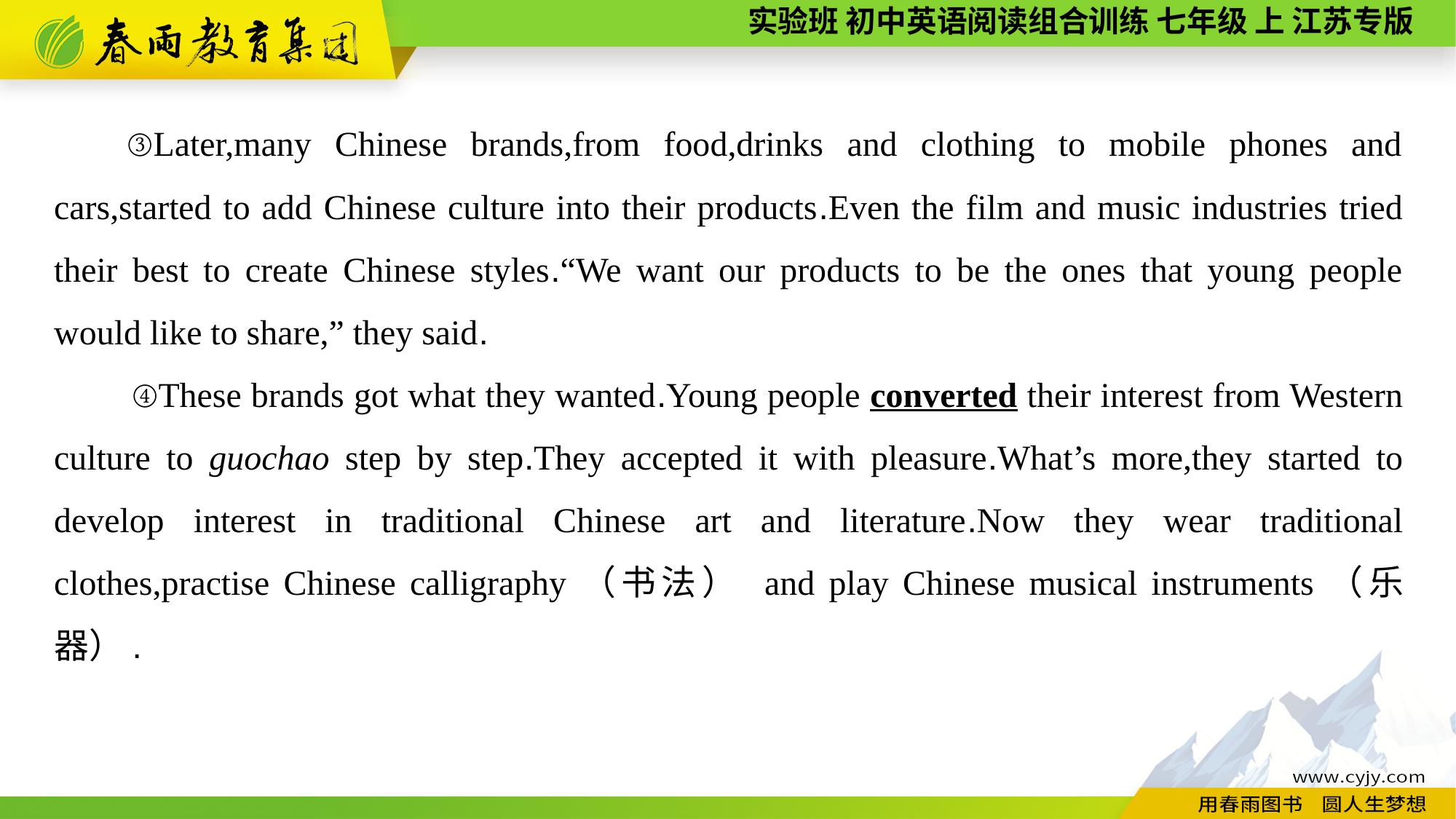

③Later,many Chinese brands,from food,drinks and clothing to mobile phones and cars,started to add Chinese culture into their products.Even the film and music industries tried their best to create Chinese styles.“We want our products to be the ones that young people would like to share,” they said.
        ④These brands got what they wanted.Young people converted their interest from Western culture to guochao step by step.They accepted it with pleasure.What’s more,they started to develop interest in traditional Chinese art and literature.Now they wear traditional clothes,practise Chinese calligraphy（书法） and play Chinese musical instruments（乐器）.